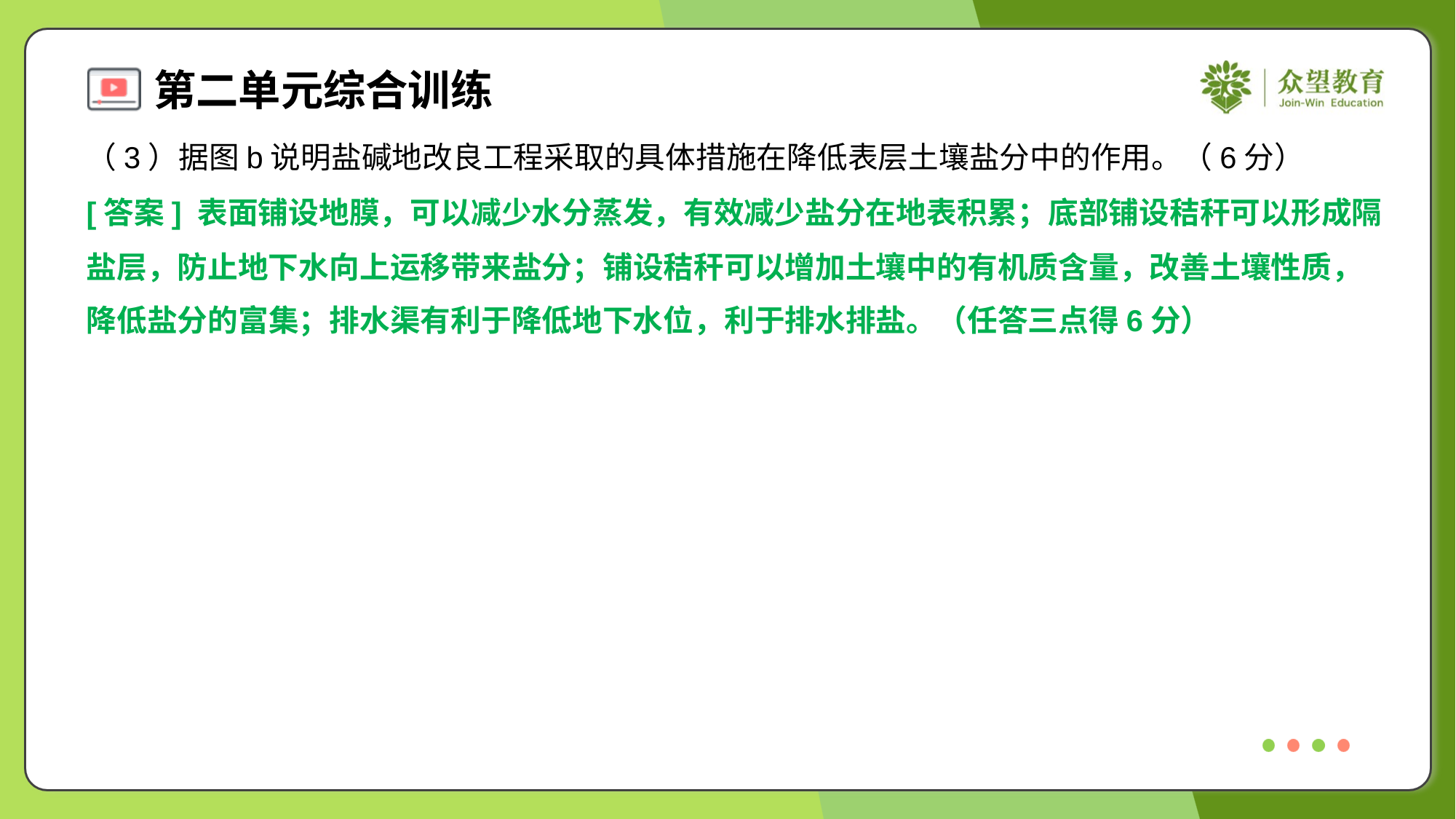

（3）据图b说明盐碱地改良工程采取的具体措施在降低表层土壤盐分中的作用。（6分）
[答案] 表面铺设地膜，可以减少水分蒸发，有效减少盐分在地表积累；底部铺设秸秆可以形成隔
盐层，防止地下水向上运移带来盐分；铺设秸秆可以增加土壤中的有机质含量，改善土壤性质，
降低盐分的富集；排水渠有利于降低地下水位，利于排水排盐。（任答三点得6分）